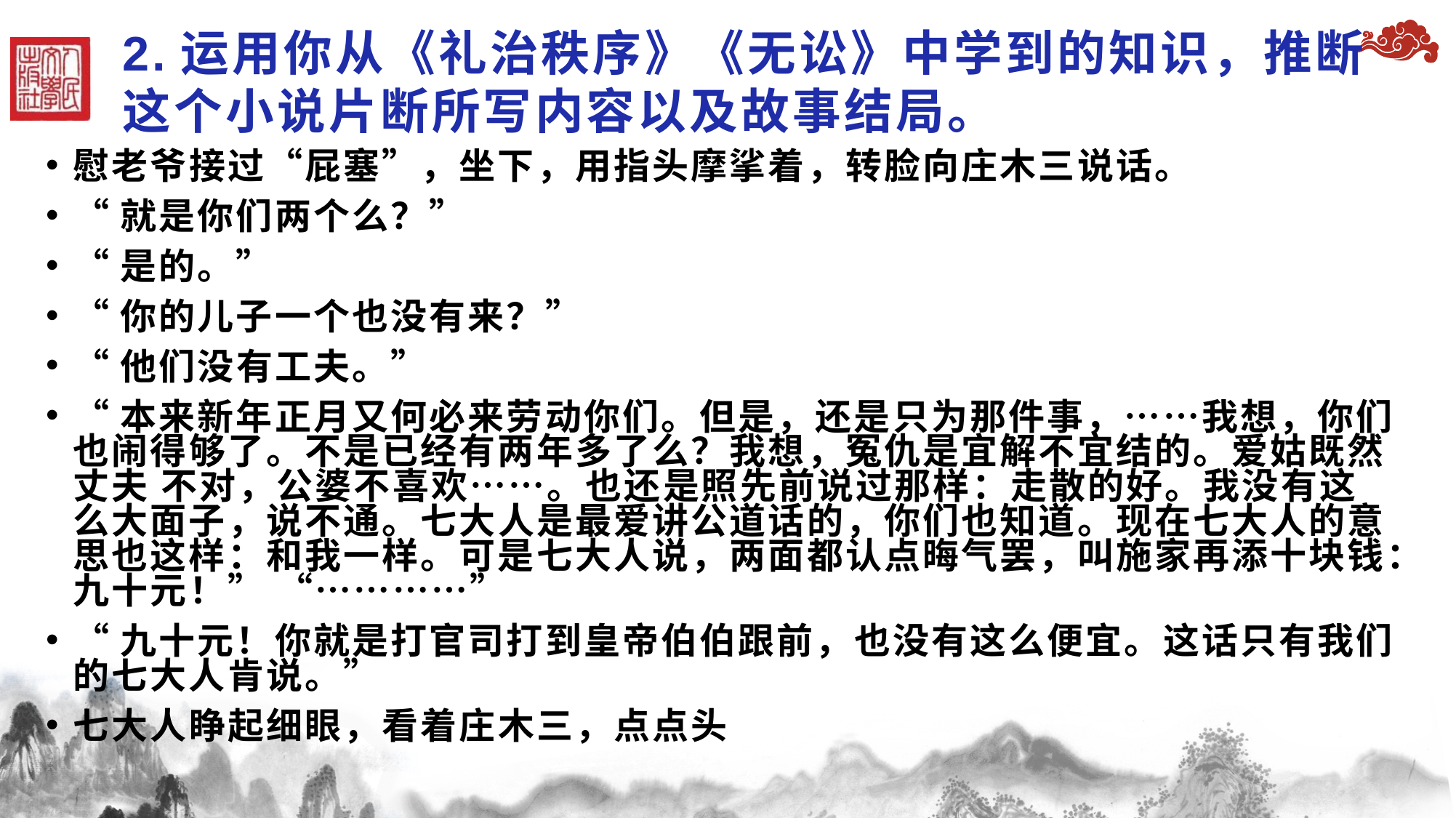

# 2.运用你从《礼治秩序》《无讼》中学到的知识，推断这个小说片断所写内容以及故事结局。

慰老爷接过“屁塞”，坐下，用指头摩挲着，转脸向庄木三说话。
“就是你们两个么？”
“是的。”
“你的儿子一个也没有来？”
“他们没有工夫。”
“本来新年正月又何必来劳动你们。但是，还是只为那件事，……我想，你们也闹得够了。不是已经有两年多了么？我想，冤仇是宜解不宜结的。爱姑既然丈夫 不对，公婆不喜欢……。也还是照先前说过那样：走散的好。我没有这么大面子，说不通。七大人是最爱讲公道话的，你们也知道。现在七大人的意思也这样：和我一样。可是七大人说，两面都认点晦气罢，叫施家再添十块钱：九十元！” “…………”
“九十元！你就是打官司打到皇帝伯伯跟前，也没有这么便宜。这话只有我们的七大人肯说。”
七大人睁起细眼，看着庄木三，点点头